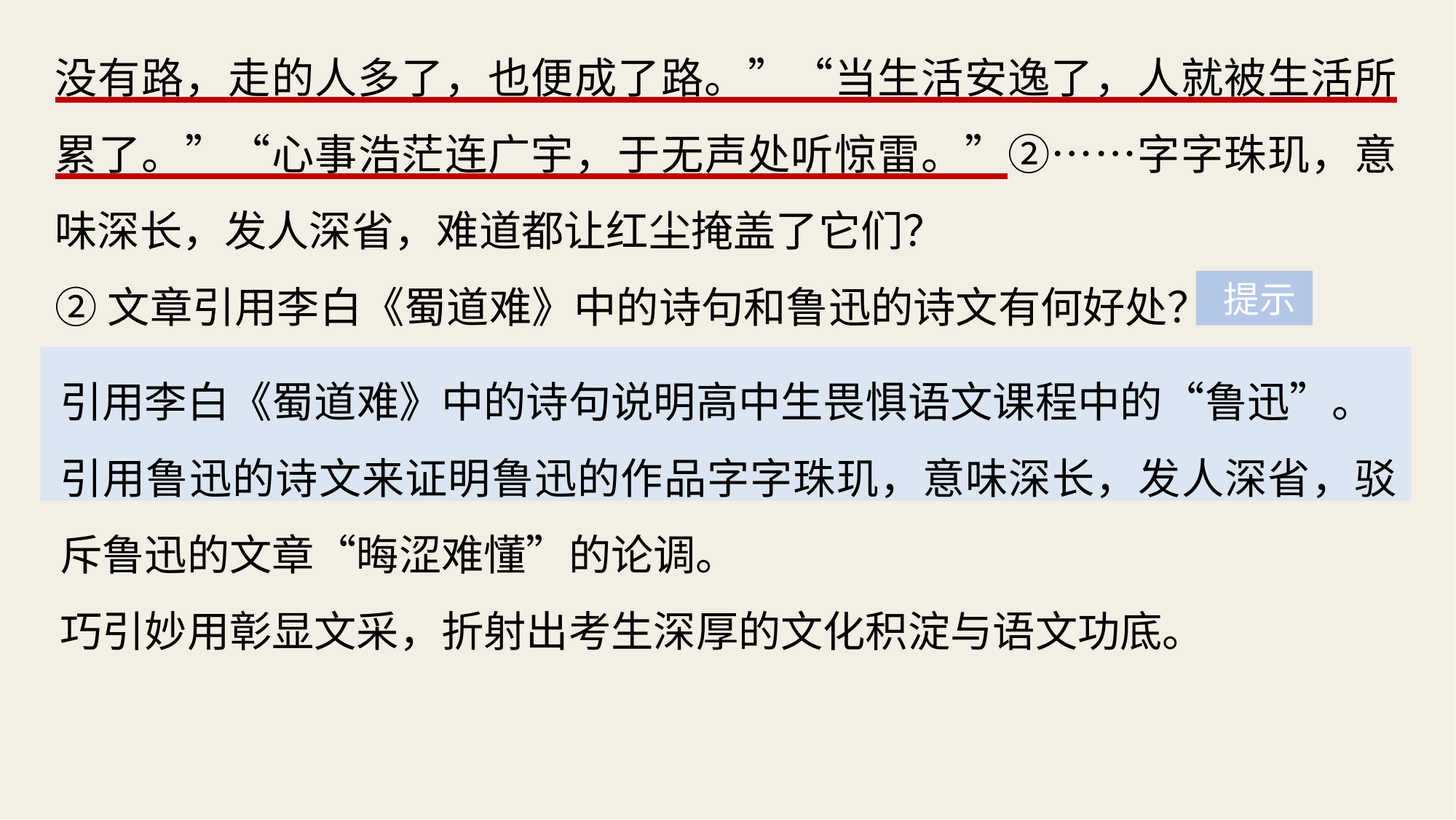

没有路，走的人多了，也便成了路。”“当生活安逸了，人就被生活所累了。”“心事浩茫连广宇，于无声处听惊雷。”②……字字珠玑，意味深长，发人深省，难道都让红尘掩盖了它们？
②文章引用李白《蜀道难》中的诗句和鲁迅的诗文有何好处？
 提示
引用李白《蜀道难》中的诗句说明高中生畏惧语文课程中的“鲁迅”。
引用鲁迅的诗文来证明鲁迅的作品字字珠玑，意味深长，发人深省，驳斥鲁迅的文章“晦涩难懂”的论调。
巧引妙用彰显文采，折射出考生深厚的文化积淀与语文功底。